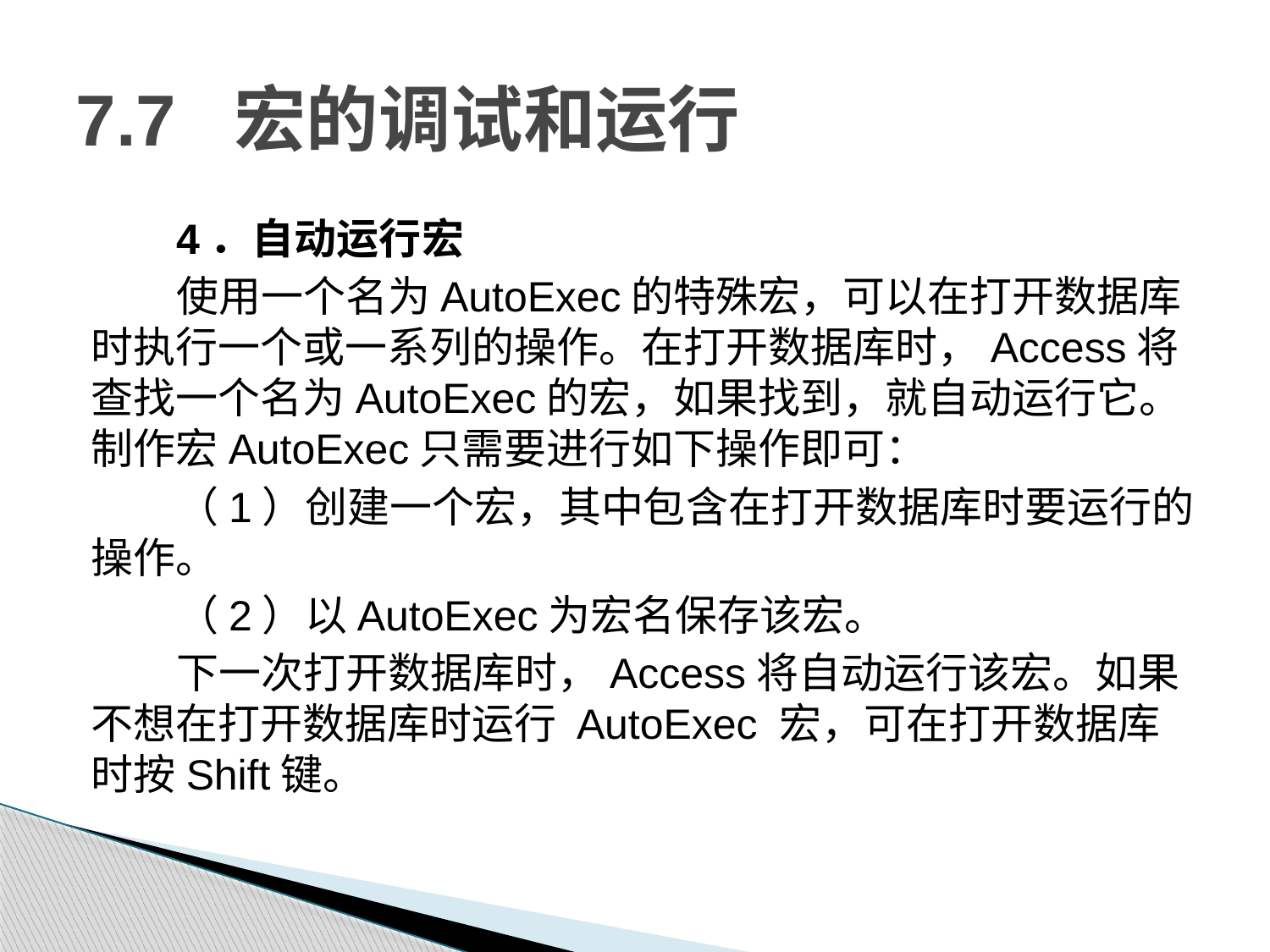

# 7.7  宏的调试和运行
4．自动运行宏
使用一个名为AutoExec的特殊宏，可以在打开数据库时执行一个或一系列的操作。在打开数据库时，Access将查找一个名为AutoExec的宏，如果找到，就自动运行它。 制作宏AutoExec只需要进行如下操作即可：
（1）创建一个宏，其中包含在打开数据库时要运行的操作。
（2）以AutoExec为宏名保存该宏。
下一次打开数据库时，Access将自动运行该宏。如果不想在打开数据库时运行 AutoExec 宏，可在打开数据库时按Shift键。